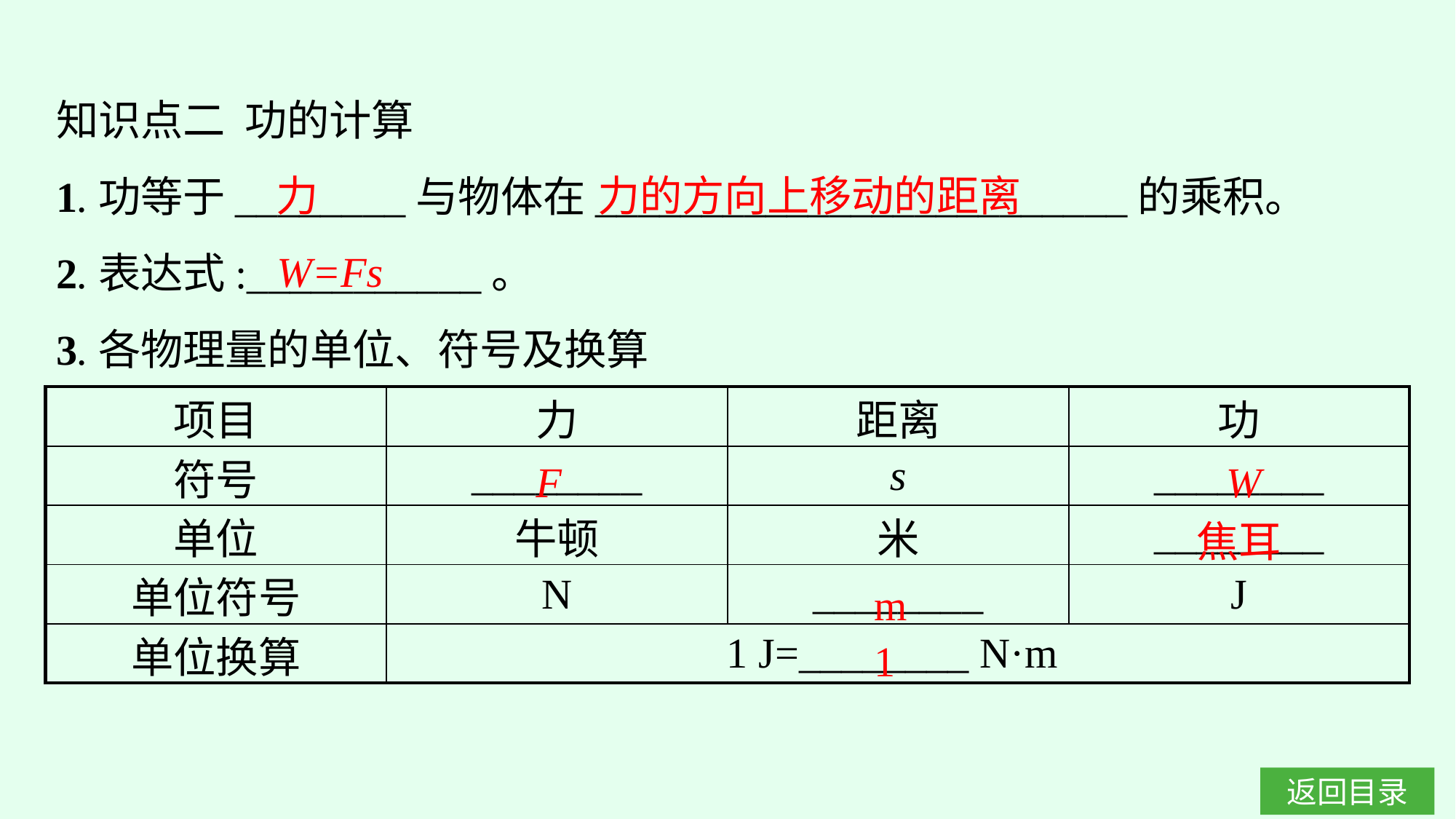

知识点二  功的计算
1.功等于________与物体在_________________________的乘积。
2.表达式:___________。
3.各物理量的单位、符号及换算
力
力的方向上移动的距离
W=Fs
| 项目 | 力 | 距离 | 功 |
| --- | --- | --- | --- |
| 符号 | \_\_\_\_\_\_\_\_ | s | \_\_\_\_\_\_\_\_ |
| 单位 | 牛顿 | 米 | \_\_\_\_\_\_\_\_ |
| 单位符号 | N | \_\_\_\_\_\_\_\_ | J |
| 单位换算 | 1 J=\_\_\_\_\_\_\_\_ N·m |  |  |
F
W
焦耳
m
1